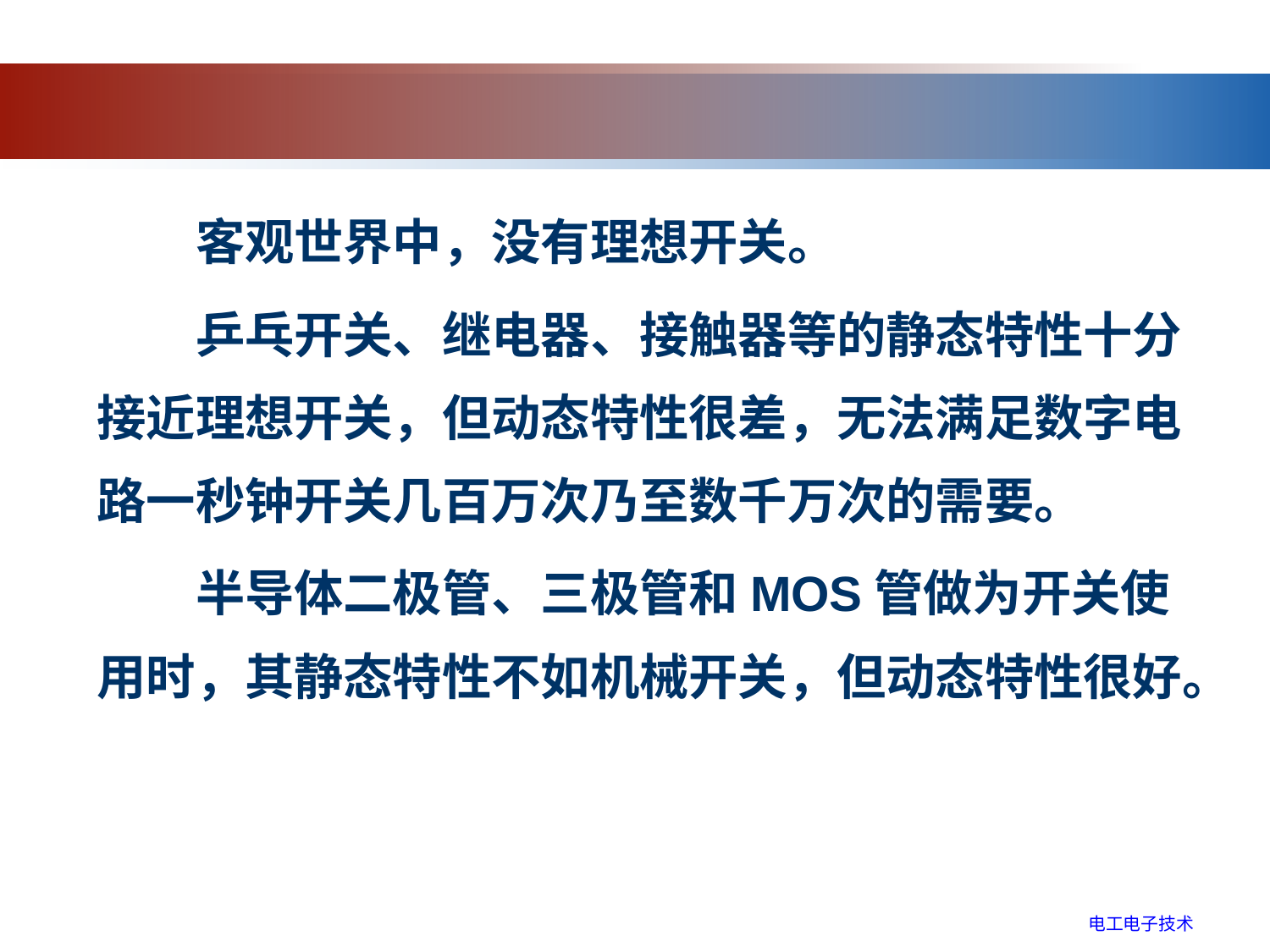

客观世界中，没有理想开关。
　　乒乓开关、继电器、接触器等的静态特性十分接近理想开关，但动态特性很差，无法满足数字电路一秒钟开关几百万次乃至数千万次的需要。
　　半导体二极管、三极管和MOS管做为开关使用时，其静态特性不如机械开关，但动态特性很好。
电工电子技术
38